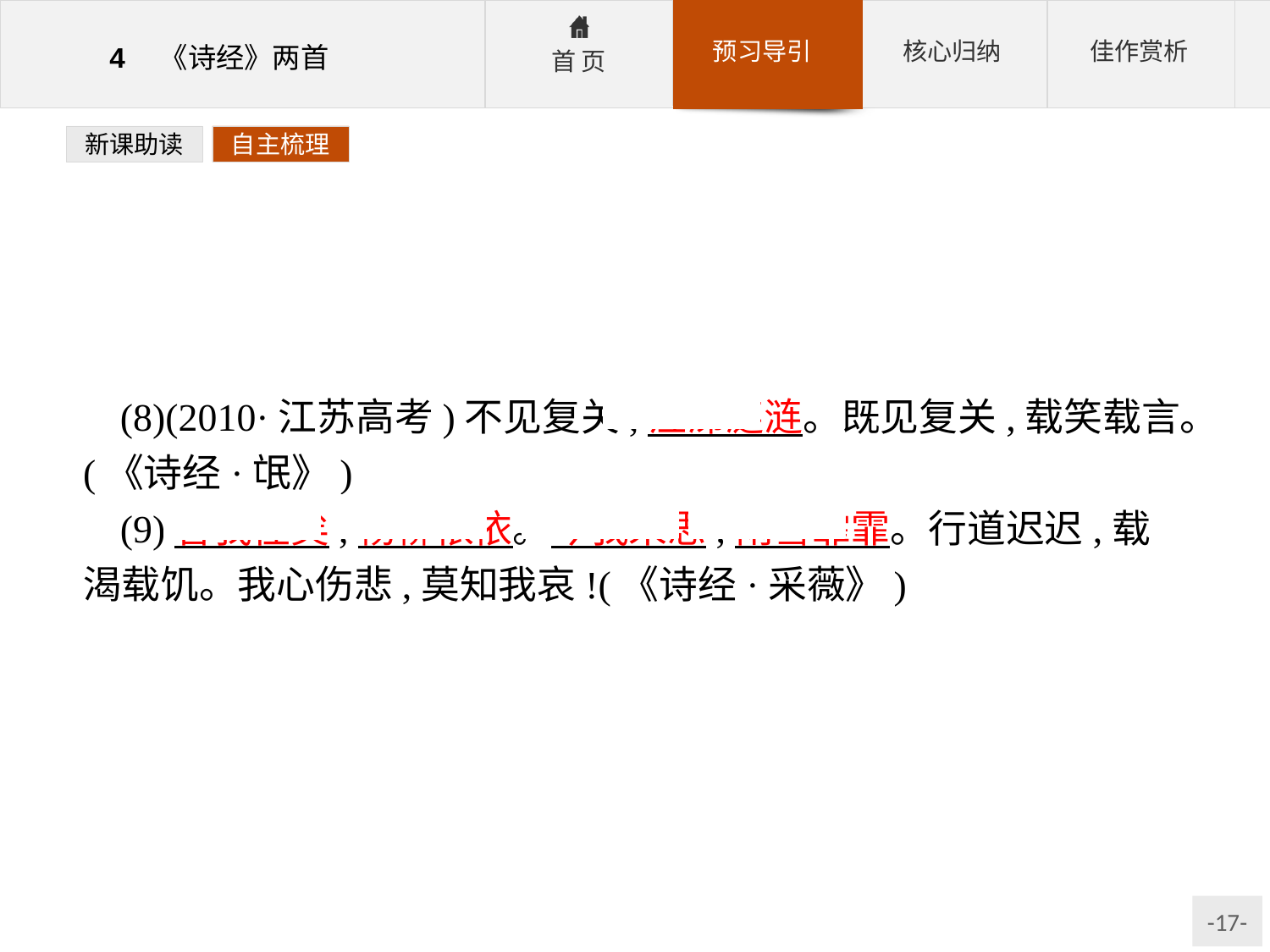

新课助读
自主梳理
(8)(2010·江苏高考)不见复关,泣涕涟涟。既见复关,载笑载言。(《诗经·氓》)
(9)昔我往矣,杨柳依依。今我来思,雨雪霏霏。行道迟迟,载渴载饥。我心伤悲,莫知我哀!(《诗经·采薇》)